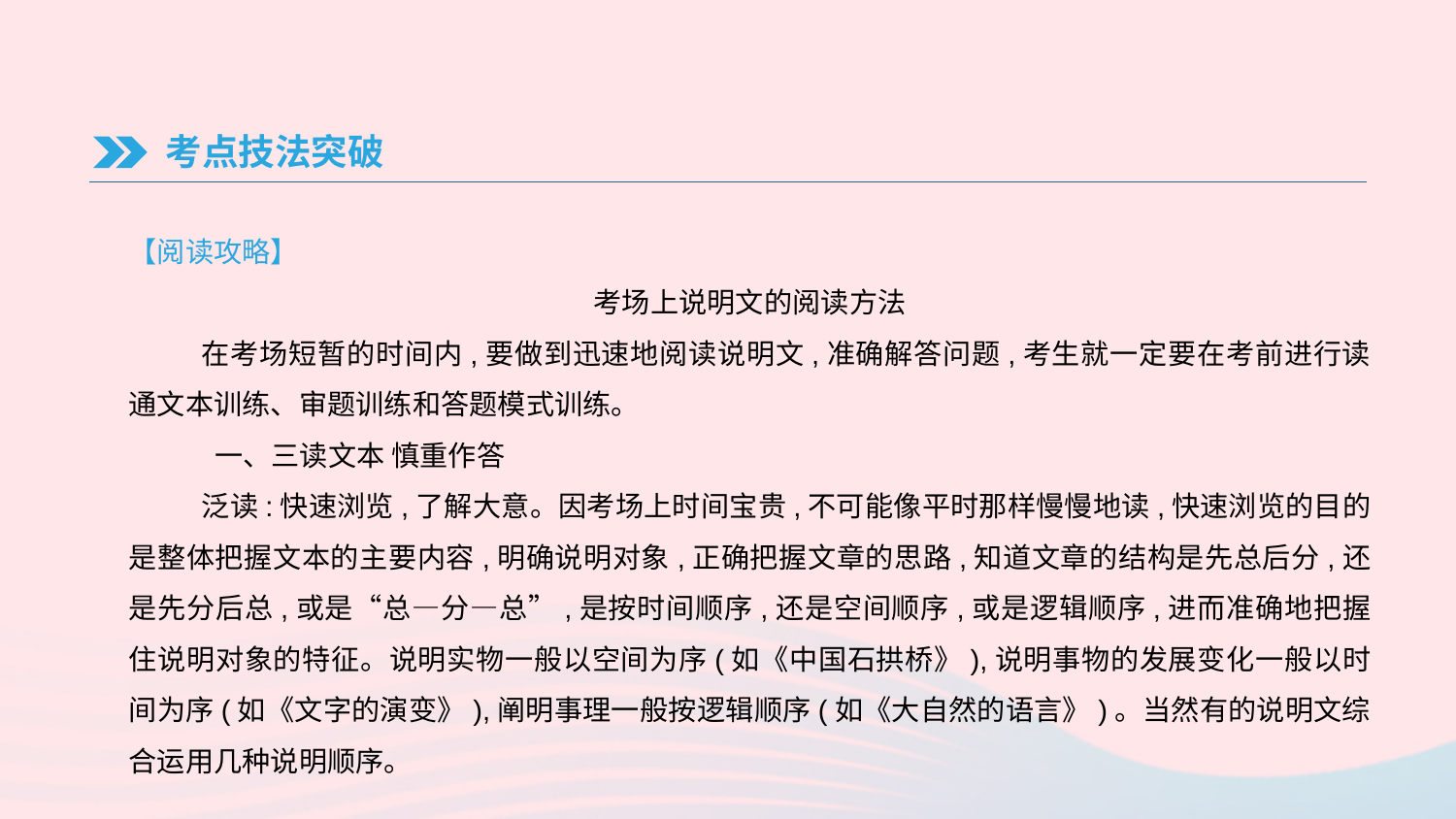

考点技法突破

【阅读攻略】
考场上说明文的阅读方法
在考场短暂的时间内,要做到迅速地阅读说明文,准确解答问题,考生就一定要在考前进行读通文本训练、审题训练和答题模式训练。
 一、三读文本 慎重作答
泛读:快速浏览,了解大意。因考场上时间宝贵,不可能像平时那样慢慢地读,快速浏览的目的是整体把握文本的主要内容,明确说明对象,正确把握文章的思路,知道文章的结构是先总后分,还是先分后总,或是“总—分—总”,是按时间顺序,还是空间顺序,或是逻辑顺序,进而准确地把握住说明对象的特征。说明实物一般以空间为序(如《中国石拱桥》),说明事物的发展变化一般以时间为序(如《文字的演变》),阐明事理一般按逻辑顺序(如《大自然的语言》)。当然有的说明文综合运用几种说明顺序。